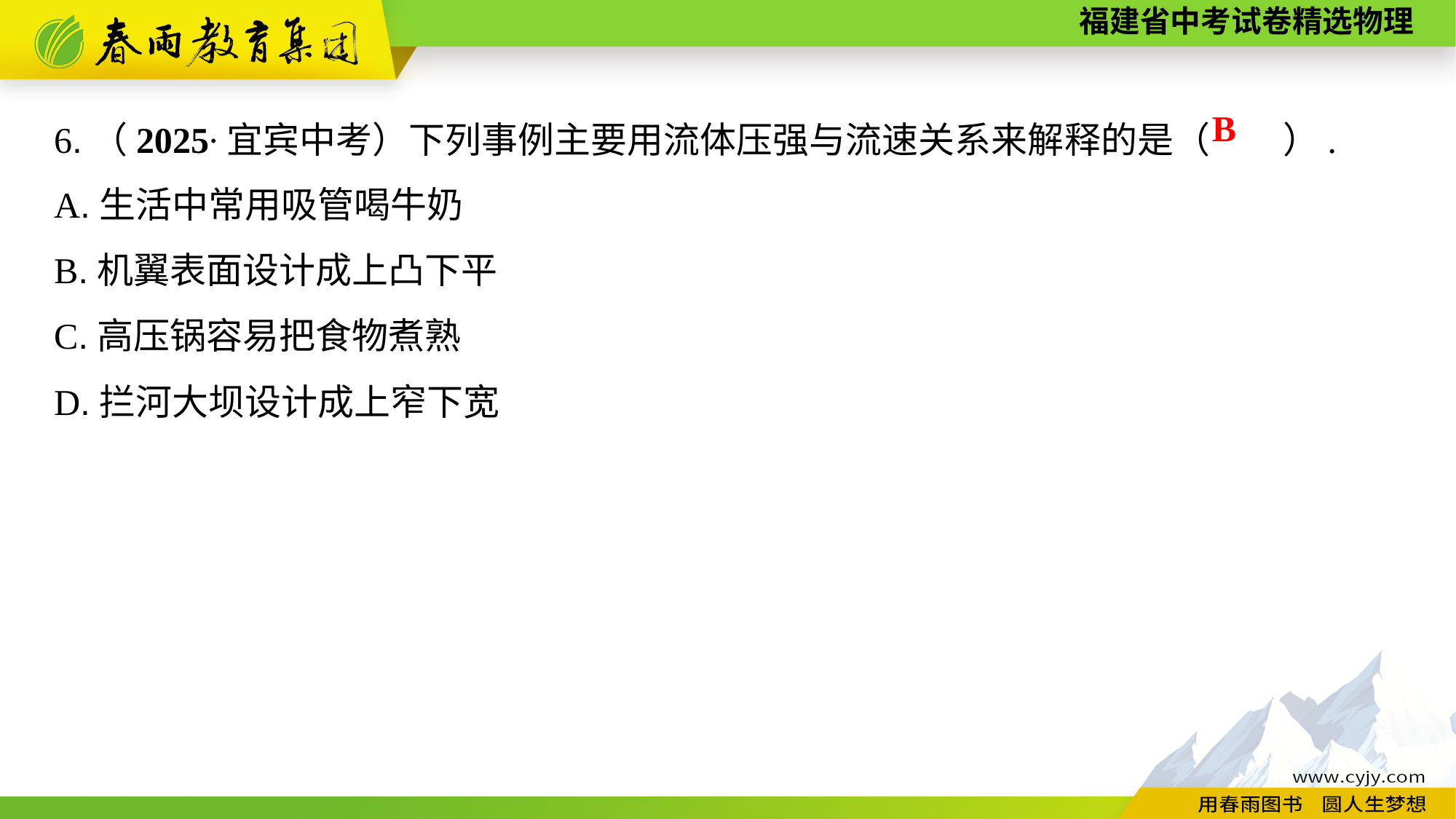

6.（2025∙宜宾中考）下列事例主要用流体压强与流速关系来解释的是（　　）.
A.生活中常用吸管喝牛奶
B.机翼表面设计成上凸下平
C.高压锅容易把食物煮熟
D.拦河大坝设计成上窄下宽
B